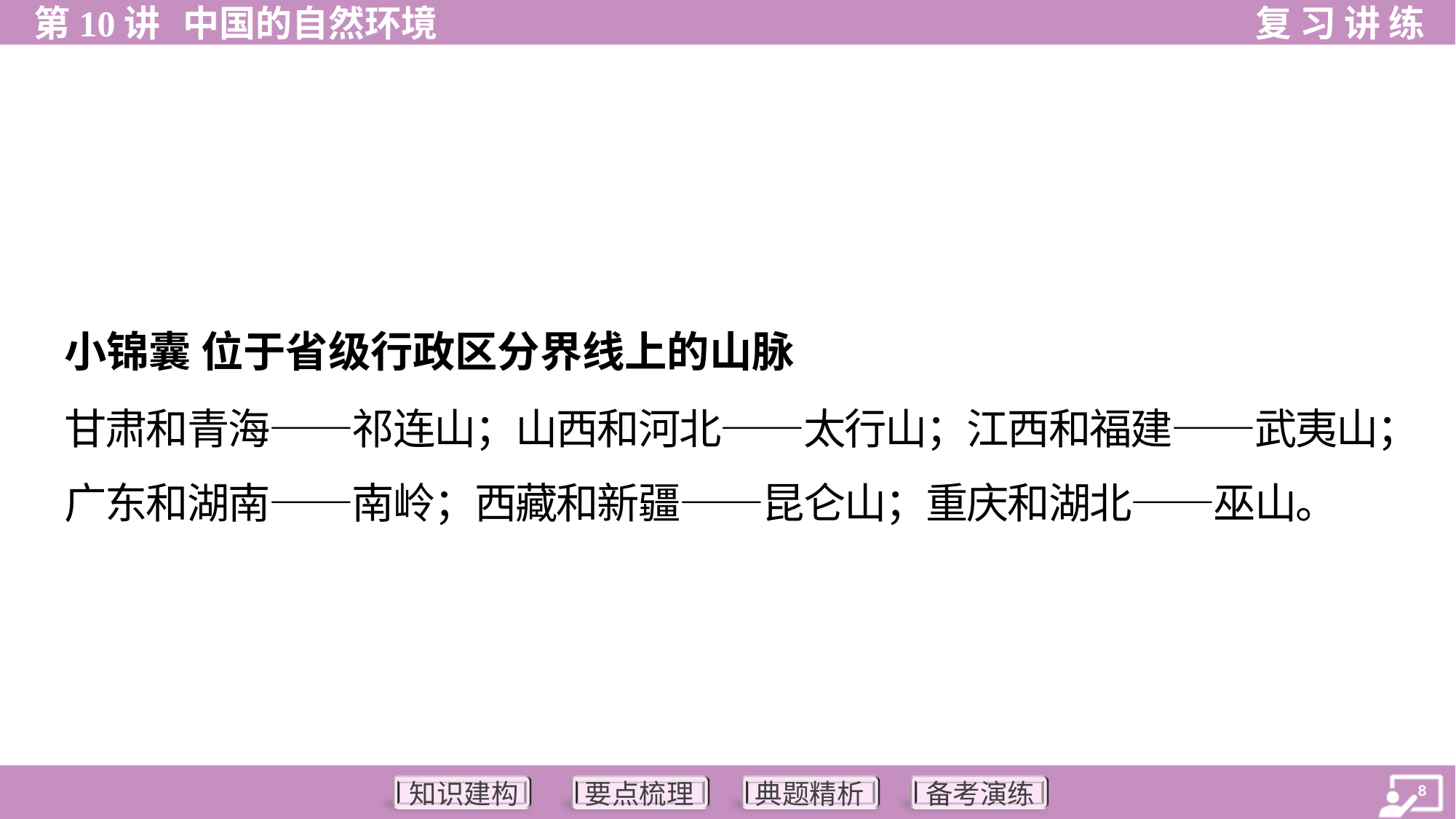

小锦囊 位于省级行政区分界线上的山脉
甘肃和青海——祁连山；山西和河北——太行山；江西和福建——武夷山；
广东和湖南——南岭；西藏和新疆——昆仑山；重庆和湖北——巫山。